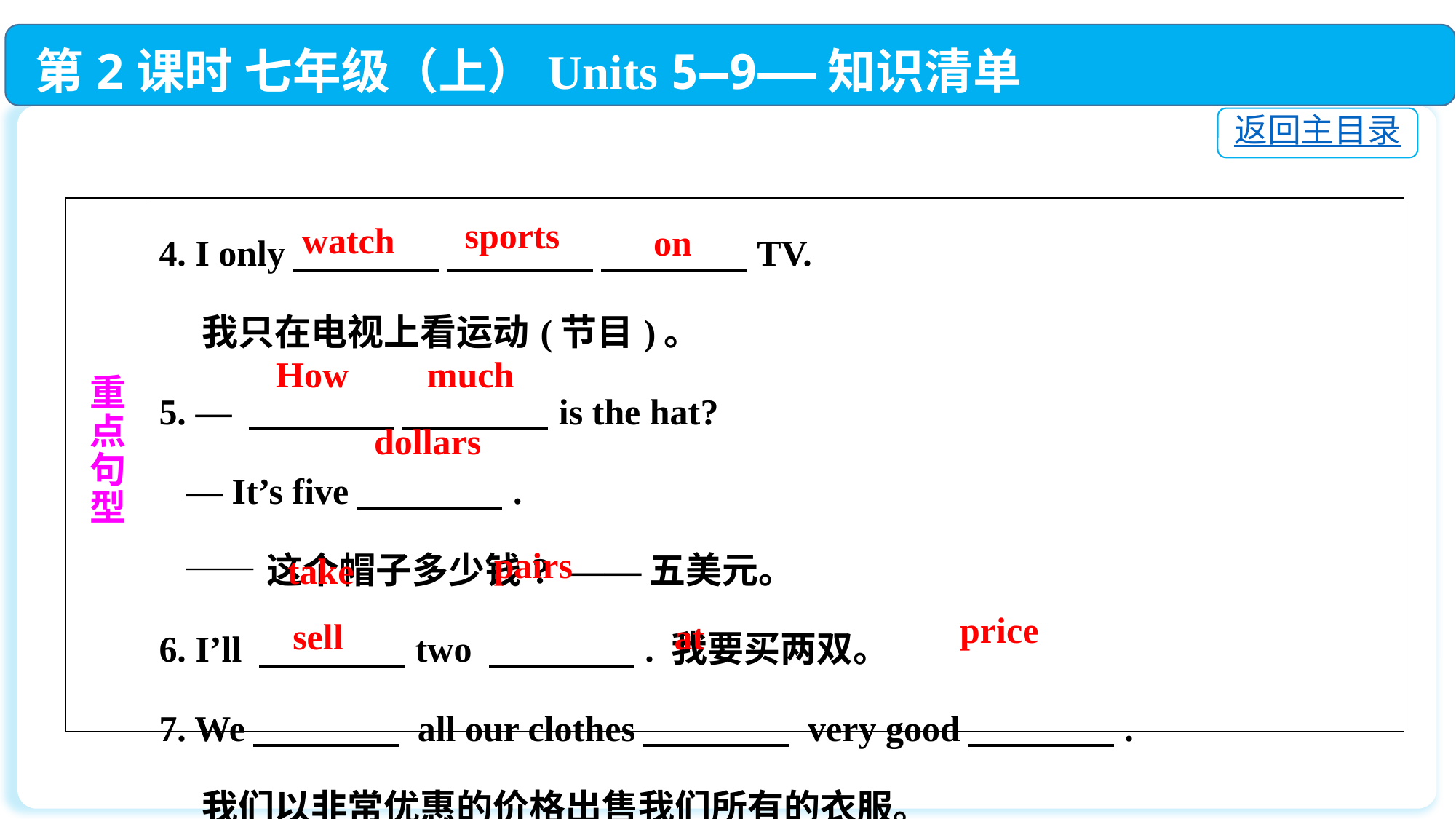

第2课时 七年级（上）Units 5—9——知识清单

返回主目录
| 重 点 句 型 | 4. I only　　　　 　　　　 　　　　TV.  我只在电视上看运动(节目)。 5. — 　　　　 　　　　is the hat?  — It’s five　　　　.  ——这个帽子多少钱? ——五美元。 6. I’ll 　　　　two 　　　　. 我要买两双。  7. We　　　　 all our clothes　　　　 very good　　　　.  我们以非常优惠的价格出售我们所有的衣服。 |
| --- | --- |
sports
watch
on
How
much
dollars
pairs
take
price
sell
at